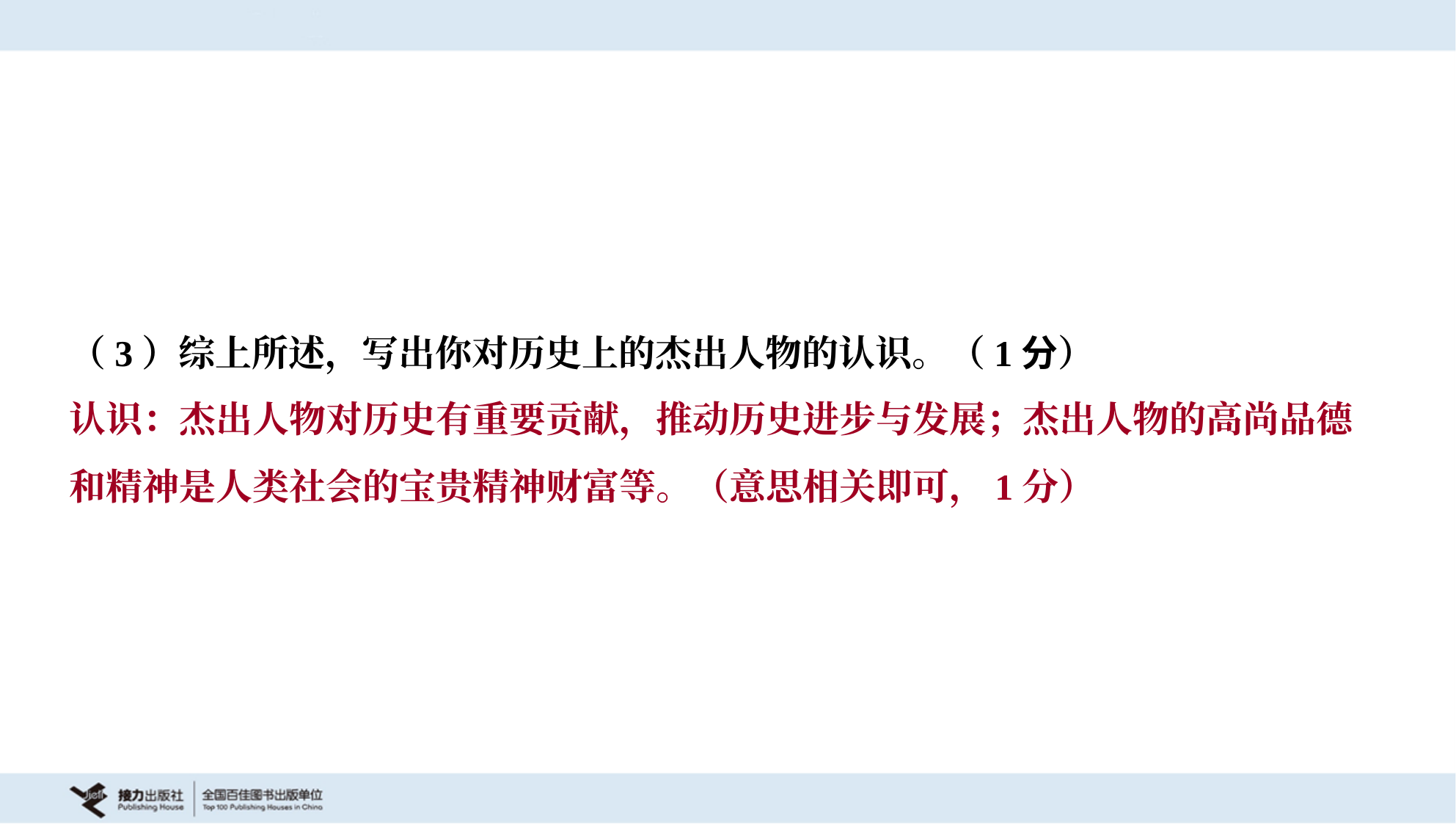

（3）综上所述，写出你对历史上的杰出人物的认识。（1分）
认识：杰出人物对历史有重要贡献，推动历史进步与发展；杰出人物的高尚品德
和精神是人类社会的宝贵精神财富等。（意思相关即可，1分）